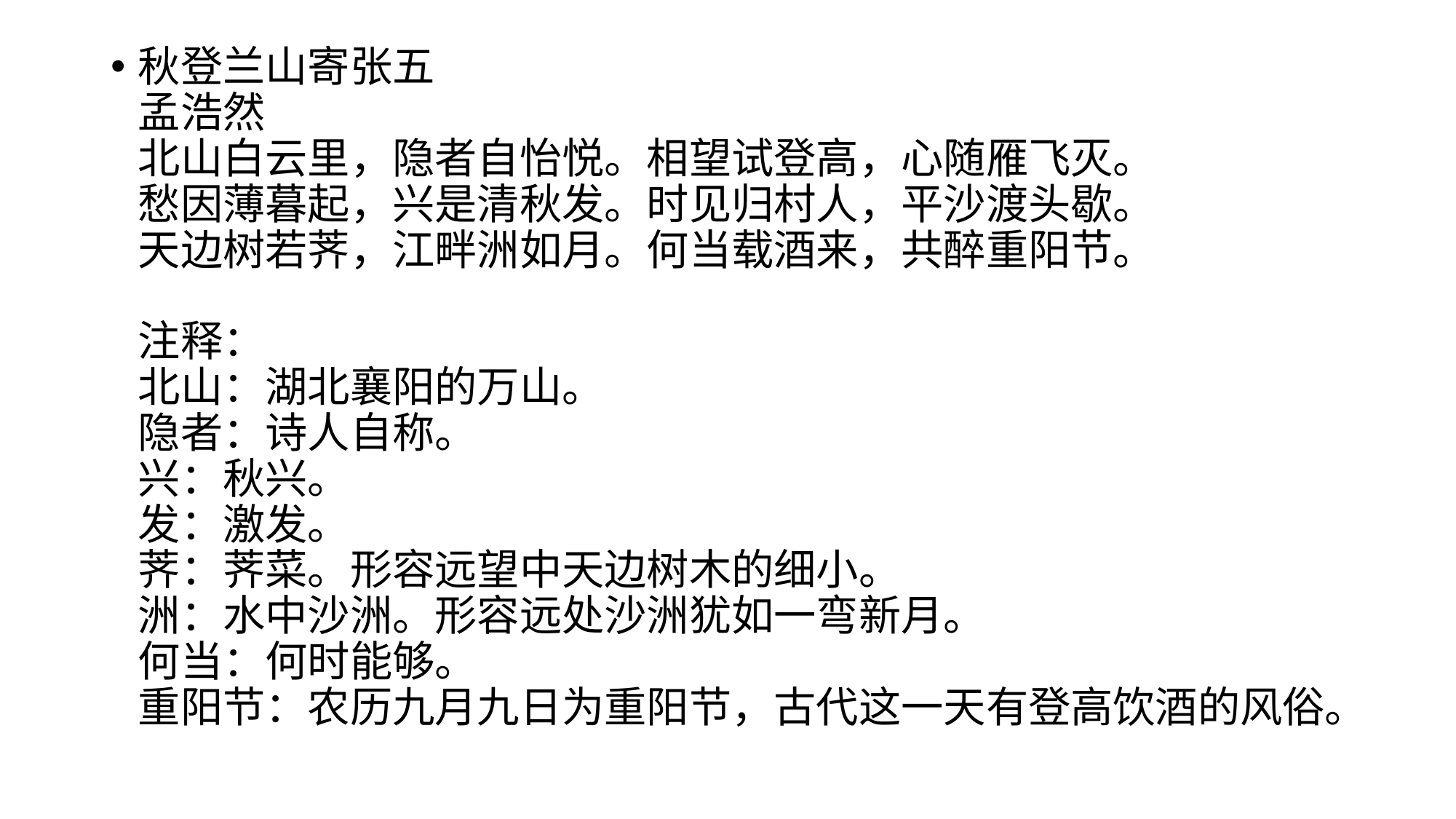

秋登兰山寄张五
孟浩然
北山白云里，隐者自怡悦。相望试登高，心随雁飞灭。
愁因薄暮起，兴是清秋发。时见归村人，平沙渡头歇。
天边树若荠，江畔洲如月。何当载酒来，共醉重阳节。
 
注释：
北山：湖北襄阳的万山。
隐者：诗人自称。
兴：秋兴。
发：激发。
荠：荠菜。形容远望中天边树木的细小。
洲：水中沙洲。形容远处沙洲犹如一弯新月。
何当：何时能够。
重阳节：农历九月九日为重阳节，古代这一天有登高饮酒的风俗。